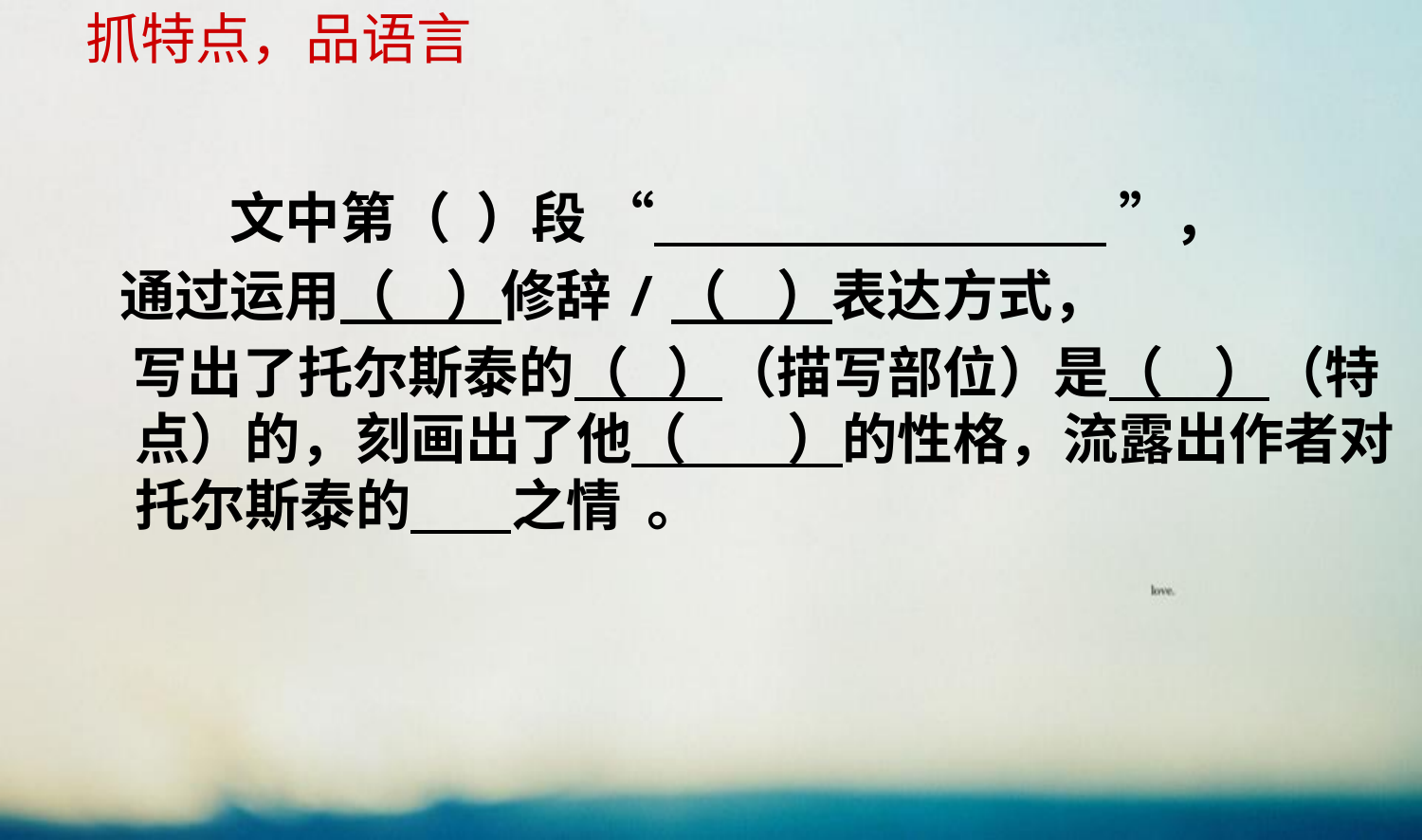

# 抓特点，品语言

           文中第（  ）段 “                                     ”，
  通过运用（    ）修辞/（    ）表达方式，
   写出了托尔斯泰的（   ）（描写部位）是（    ）（特点）的，刻画出了他（        ）的性格，流露出作者对托尔斯泰的        之情  。